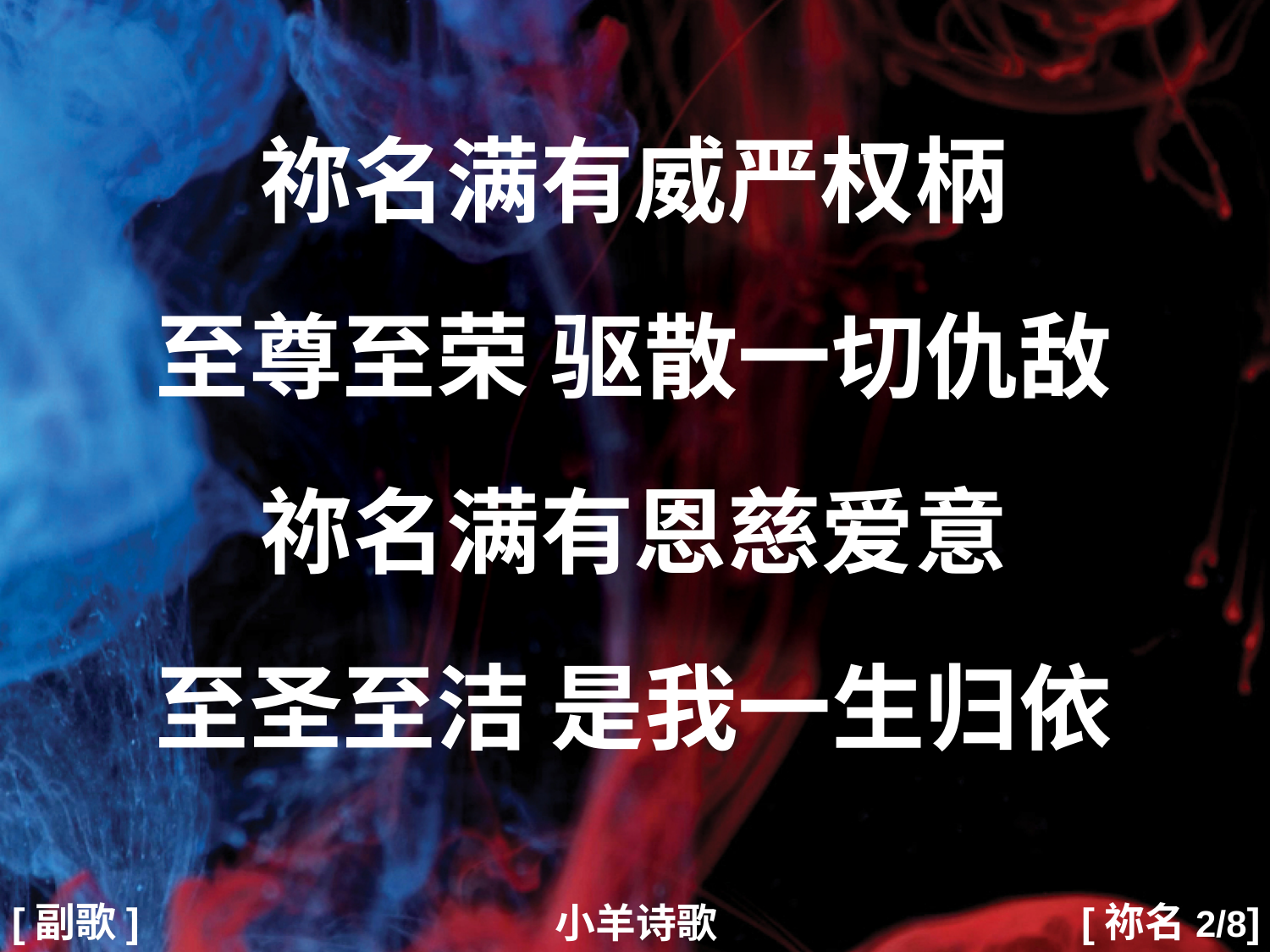

祢名满有威严权柄

至尊至荣 驱散一切仇敌

祢名满有恩慈爱意

至圣至洁 是我一生归依

#

[副歌]
[祢名2/8]
小羊诗歌